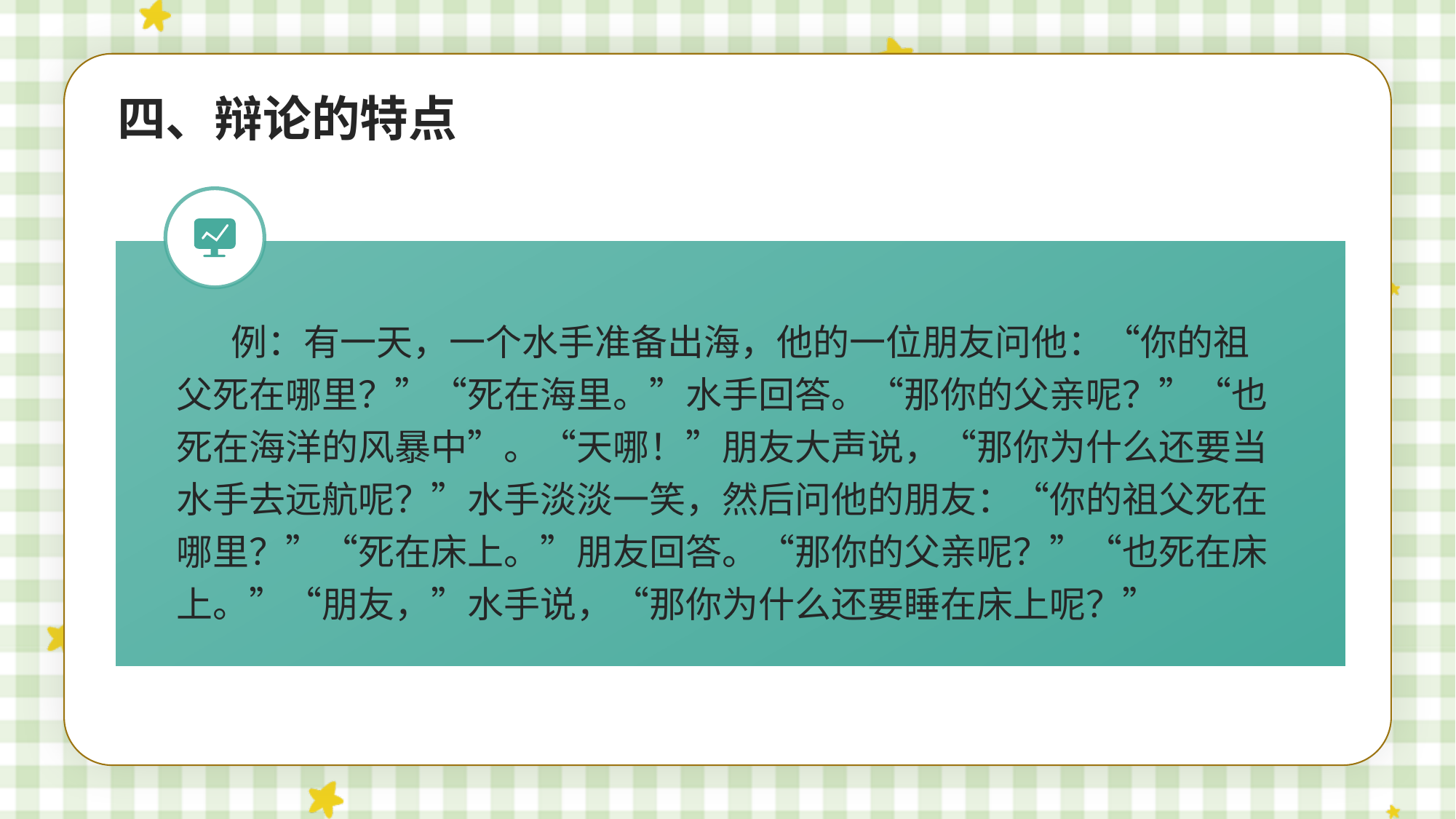

四、辩论的特点

例：有一天，一个水手准备出海，他的一位朋友问他：“你的祖父死在哪里？”“死在海里。”水手回答。“那你的父亲呢？”“也死在海洋的风暴中”。“天哪！”朋友大声说，“那你为什么还要当水手去远航呢？”水手淡淡一笑，然后问他的朋友：“你的祖父死在哪里？”“死在床上。”朋友回答。“那你的父亲呢？”“也死在床上。”“朋友，”水手说，“那你为什么还要睡在床上呢？”